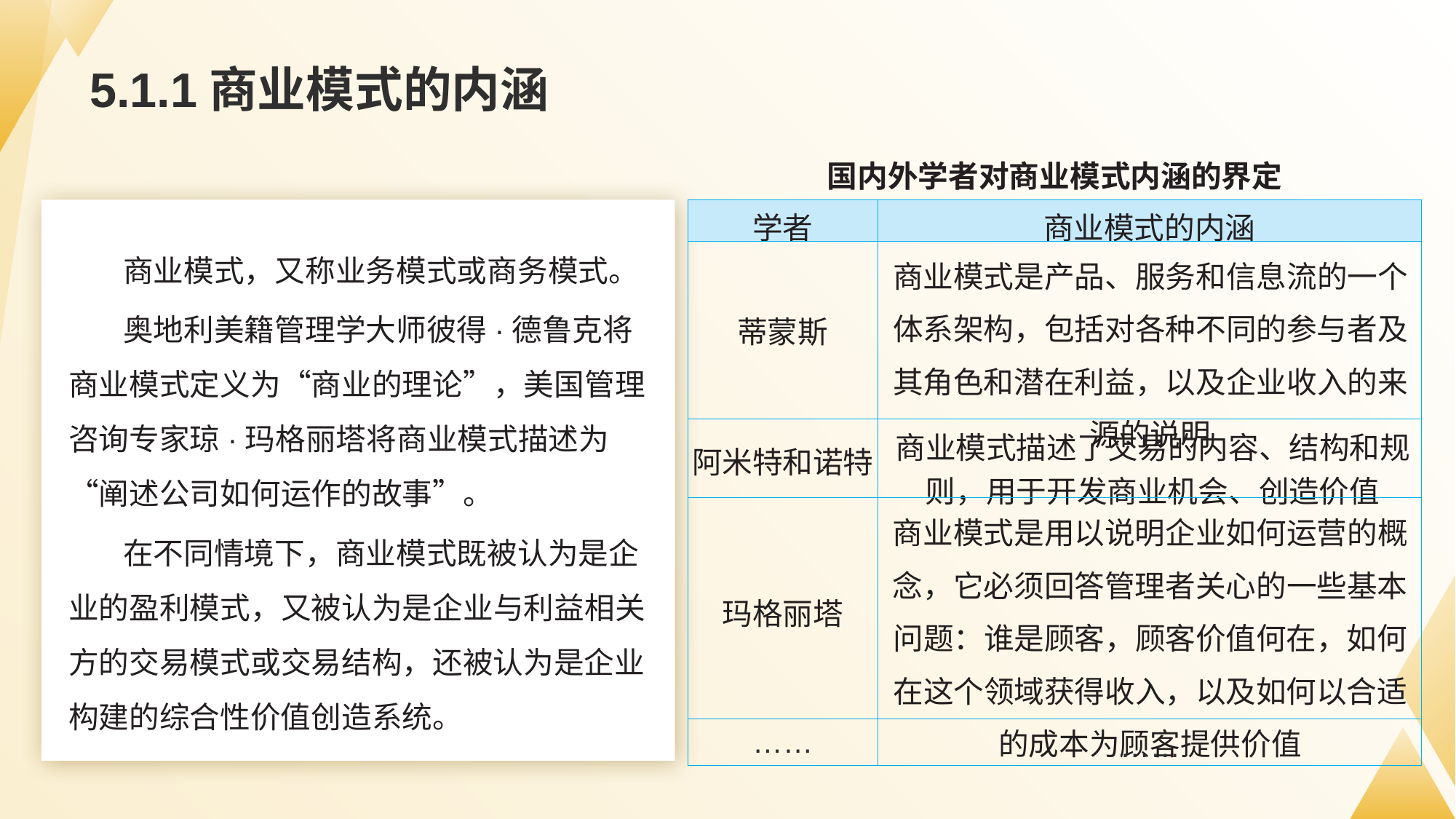

# 5.1.1商业模式的内涵
国内外学者对商业模式内涵的界定

| 学者 | 商业模式的内涵 |
| --- | --- |
| 蒂蒙斯 | 商业模式是产品、服务和信息流的一个体系架构，包括对各种不同的参与者及其角色和潜在利益，以及企业收入的来源的说明 |
| 阿米特和诺特 | 商业模式描述了交易的内容、结构和规则，用于开发商业机会、创造价值 |
| 玛格丽塔 | 商业模式是用以说明企业如何运营的概念，它必须回答管理者关心的一些基本问题：谁是顾客，顾客价值何在，如何在这个领域获得收入，以及如何以合适的成本为顾客提供价值 |
| …… | …… |
商业模式，又称业务模式或商务模式。
奥地利美籍管理学大师彼得·德鲁克将商业模式定义为“商业的理论”，美国管理咨询专家琼·玛格丽塔将商业模式描述为“阐述公司如何运作的故事”。
在不同情境下，商业模式既被认为是企业的盈利模式，又被认为是企业与利益相关方的交易模式或交易结构，还被认为是企业构建的综合性价值创造系统。